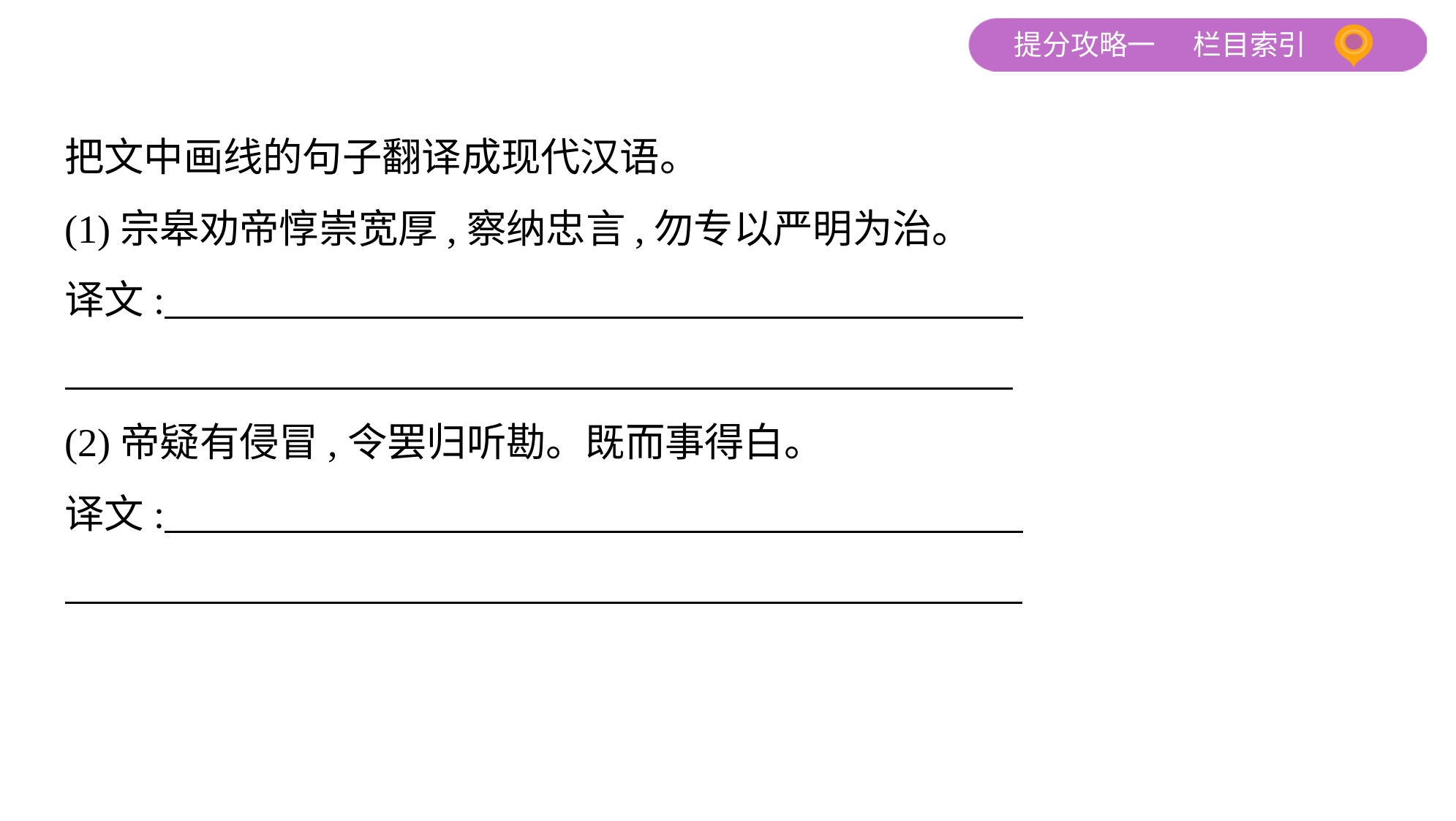

把文中画线的句子翻译成现代汉语。
(1)宗皋劝帝惇崇宽厚,察纳忠言,勿专以严明为治。
译文:

(2)帝疑有侵冒,令罢归听勘。既而事得白。
译文: